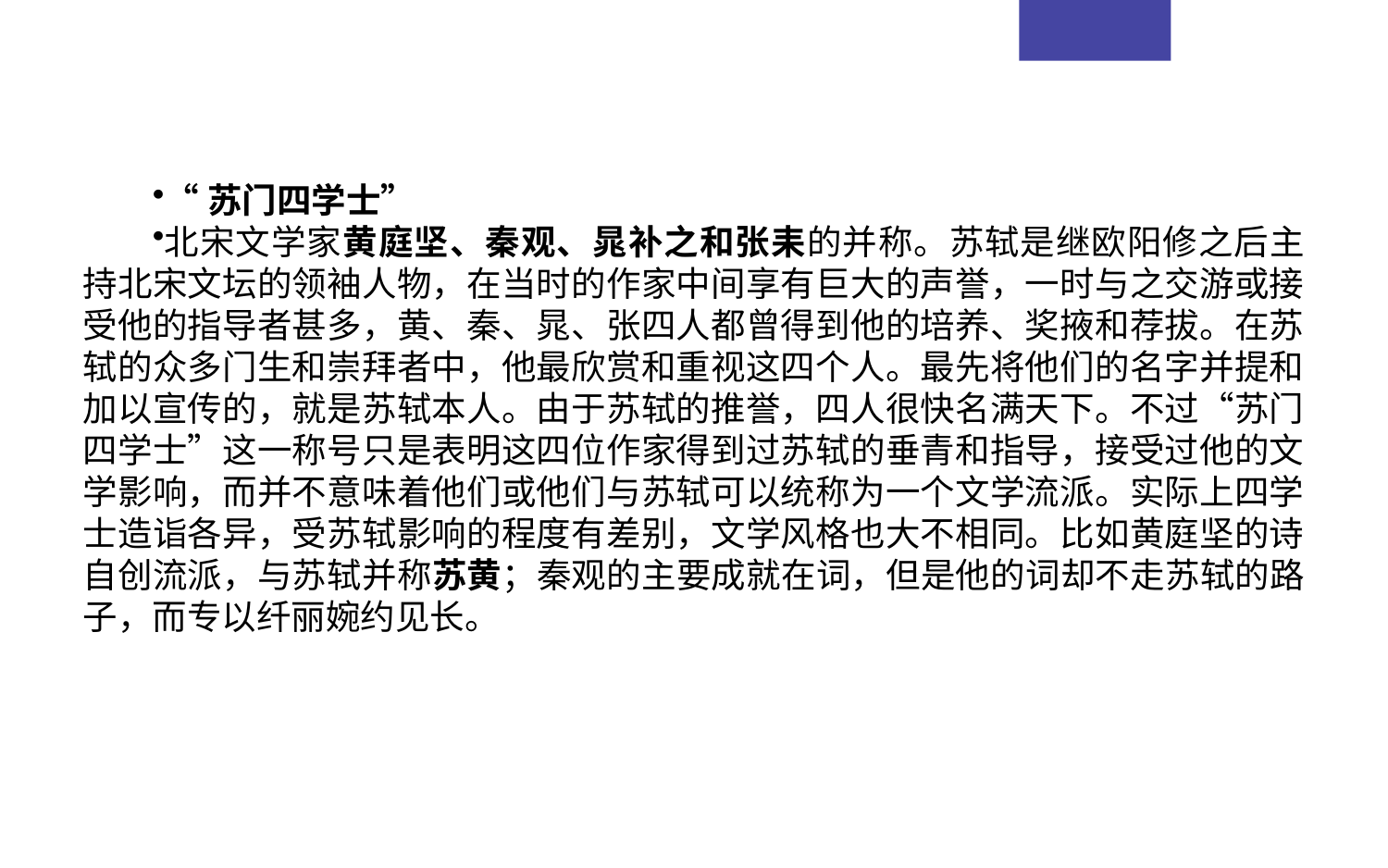

“苏门四学士”
北宋文学家黄庭坚、秦观、晁补之和张耒的并称。苏轼是继欧阳修之后主持北宋文坛的领袖人物，在当时的作家中间享有巨大的声誉，一时与之交游或接受他的指导者甚多，黄、秦、晁、张四人都曾得到他的培养、奖掖和荐拔。在苏轼的众多门生和崇拜者中，他最欣赏和重视这四个人。最先将他们的名字并提和加以宣传的，就是苏轼本人。由于苏轼的推誉，四人很快名满天下。不过“苏门四学士”这一称号只是表明这四位作家得到过苏轼的垂青和指导，接受过他的文学影响，而并不意味着他们或他们与苏轼可以统称为一个文学流派。实际上四学士造诣各异，受苏轼影响的程度有差别，文学风格也大不相同。比如黄庭坚的诗自创流派，与苏轼并称苏黄；秦观的主要成就在词，但是他的词却不走苏轼的路子，而专以纤丽婉约见长。